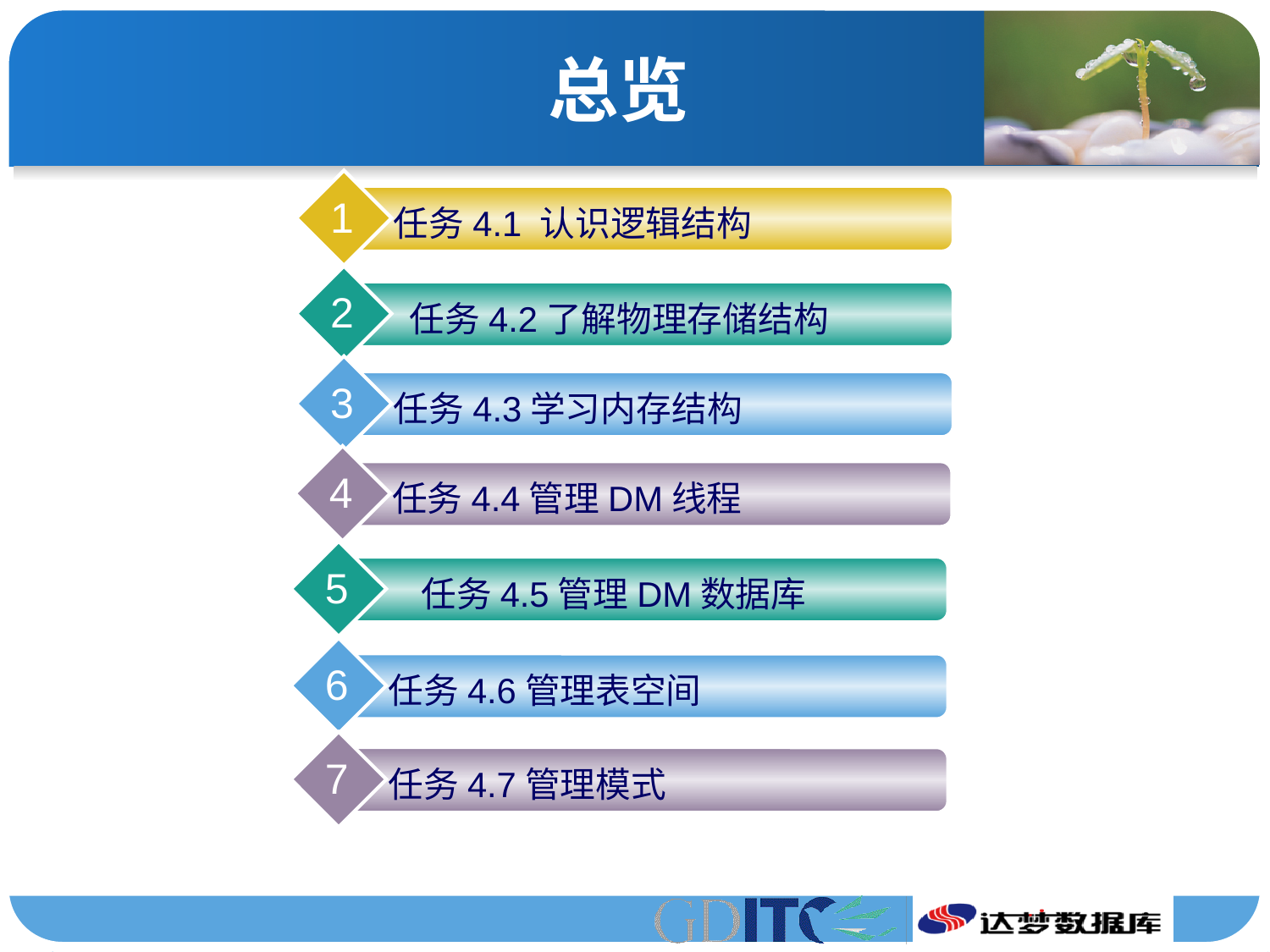

# 总览

1

任务4.1 认识逻辑结构

2

任务4.2了解物理存储结构

3

任务4.3学习内存结构

4

任务4.4管理DM线程

5

任务4.5管理DM数据库

6

任务4.6管理表空间

7

任务4.7管理模式